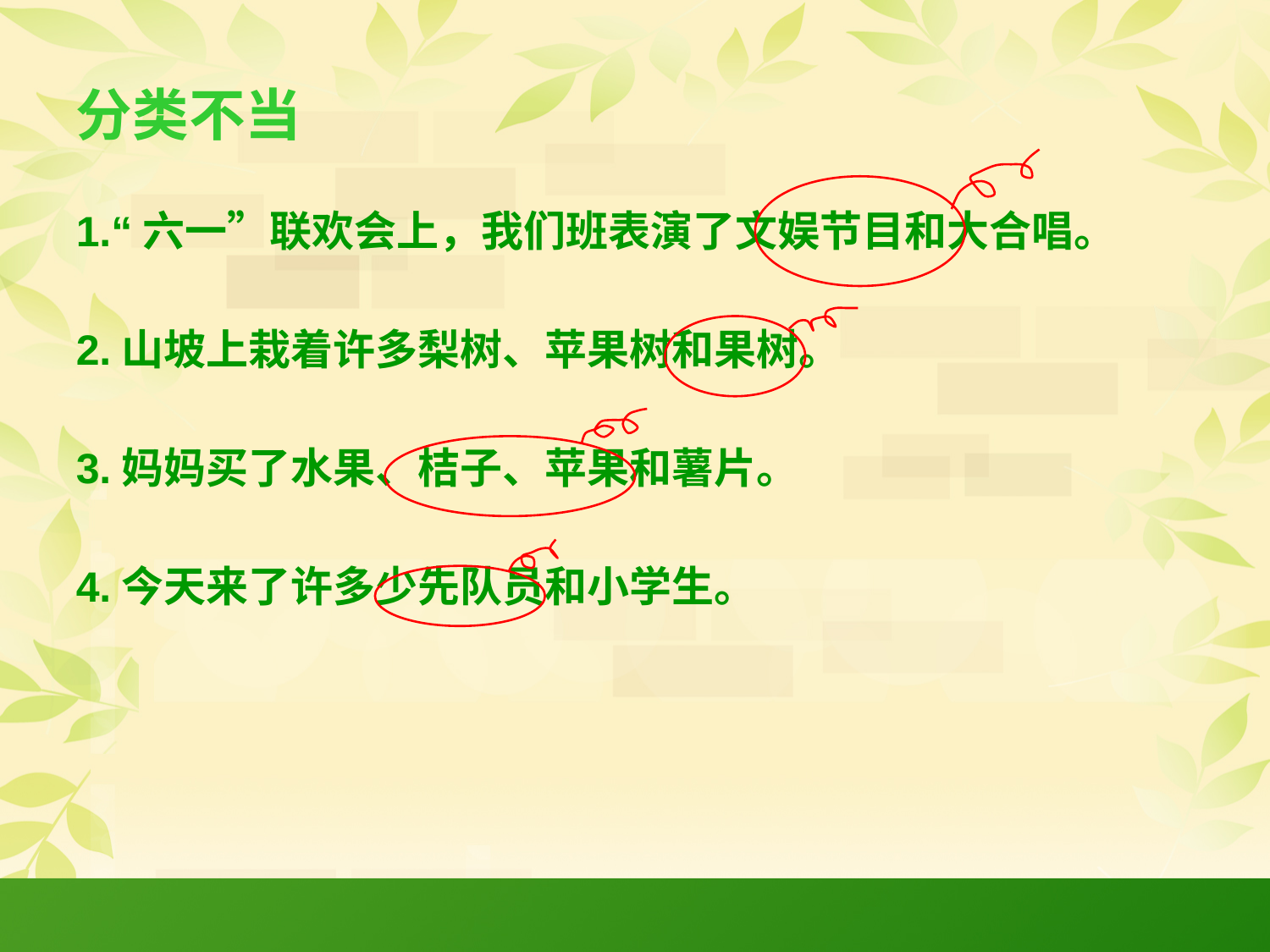

# 分类不当

1.“六一”联欢会上，我们班表演了文娱节目和大合唱。

2.山坡上栽着许多梨树、苹果树和果树。

3.妈妈买了水果、桔子、苹果和薯片。

4.今天来了许多少先队员和小学生。